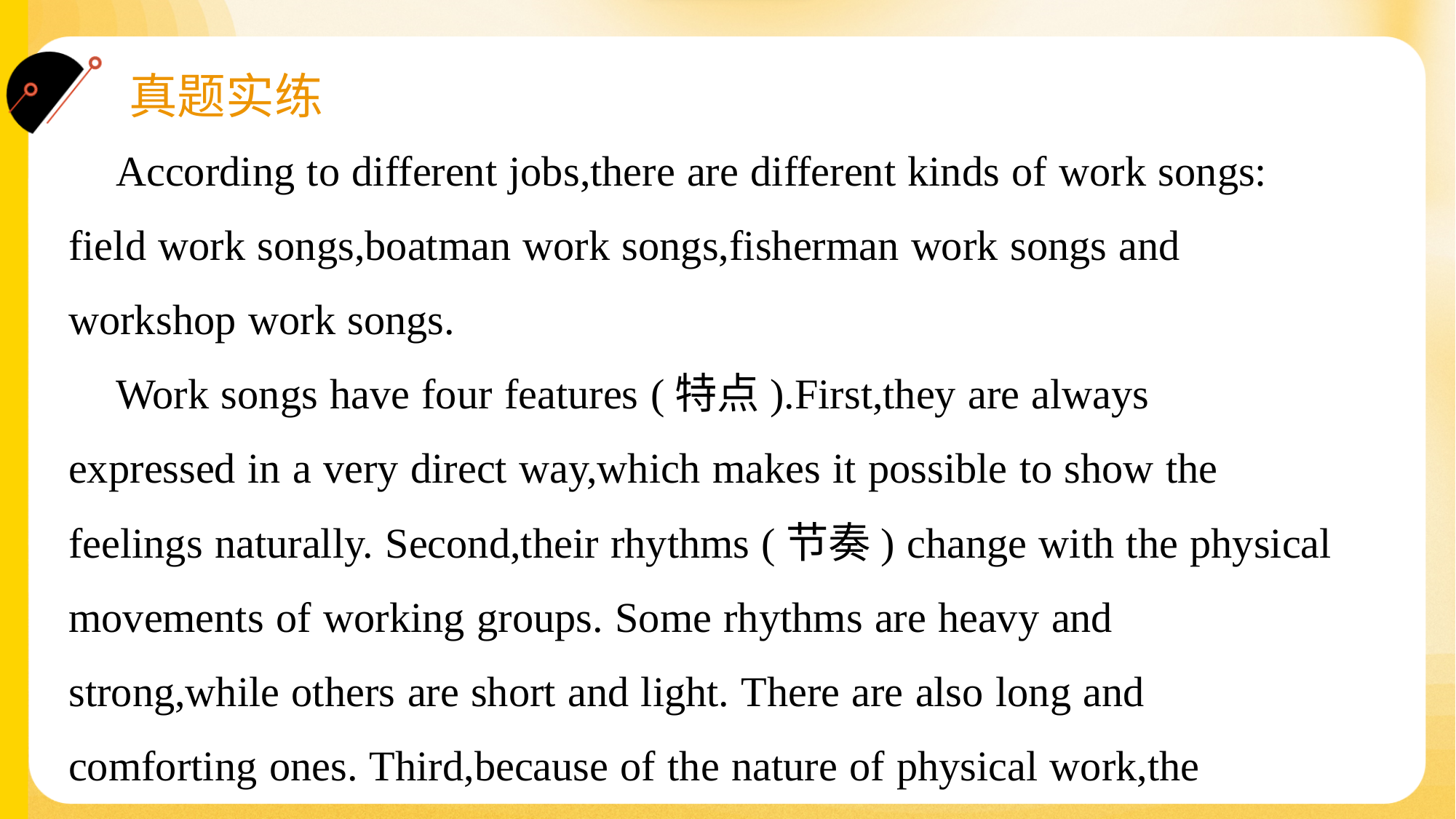

According to different jobs,there are different kinds of work songs:
field work songs,boatman work songs,fisherman work songs and
workshop work songs.
    Work songs have four features (特点).First,they are always
expressed in a very direct way,which makes it possible to show the
feelings naturally. Second,their rhythms (节奏) change with the physical
movements of working groups. Some rhythms are heavy and
strong,while others are short and light. There are also long and
comforting ones. Third,because of the nature of physical work,the